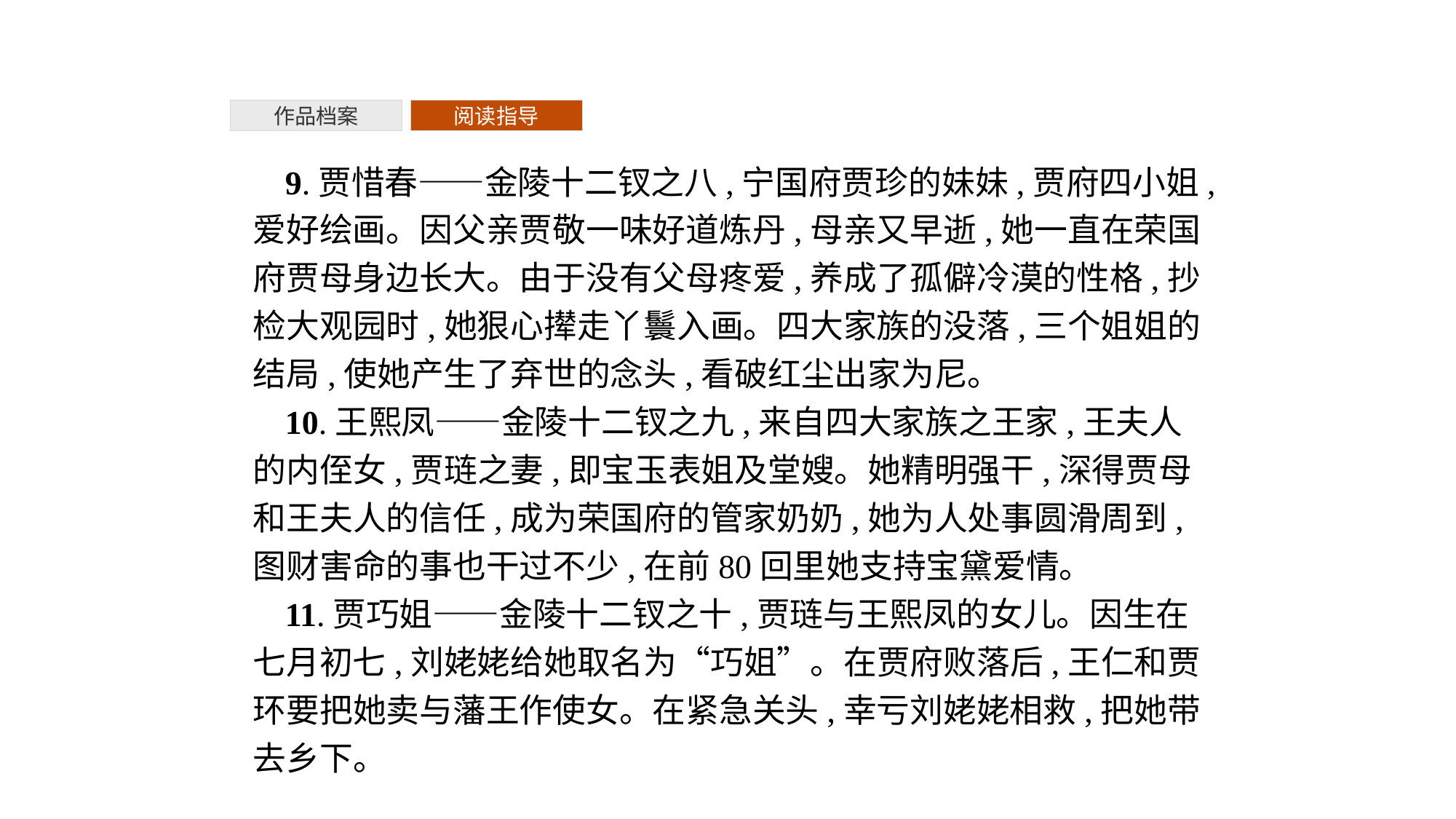

作品档案
阅读指导
9.贾惜春——金陵十二钗之八,宁国府贾珍的妹妹,贾府四小姐,爱好绘画。因父亲贾敬一味好道炼丹,母亲又早逝,她一直在荣国府贾母身边长大。由于没有父母疼爱,养成了孤僻冷漠的性格,抄检大观园时,她狠心撵走丫鬟入画。四大家族的没落,三个姐姐的结局,使她产生了弃世的念头,看破红尘出家为尼。
10.王熙凤——金陵十二钗之九,来自四大家族之王家,王夫人的内侄女,贾琏之妻,即宝玉表姐及堂嫂。她精明强干,深得贾母和王夫人的信任,成为荣国府的管家奶奶,她为人处事圆滑周到,图财害命的事也干过不少,在前80回里她支持宝黛爱情。
11.贾巧姐——金陵十二钗之十,贾琏与王熙凤的女儿。因生在七月初七,刘姥姥给她取名为“巧姐”。在贾府败落后,王仁和贾环要把她卖与藩王作使女。在紧急关头,幸亏刘姥姥相救,把她带去乡下。